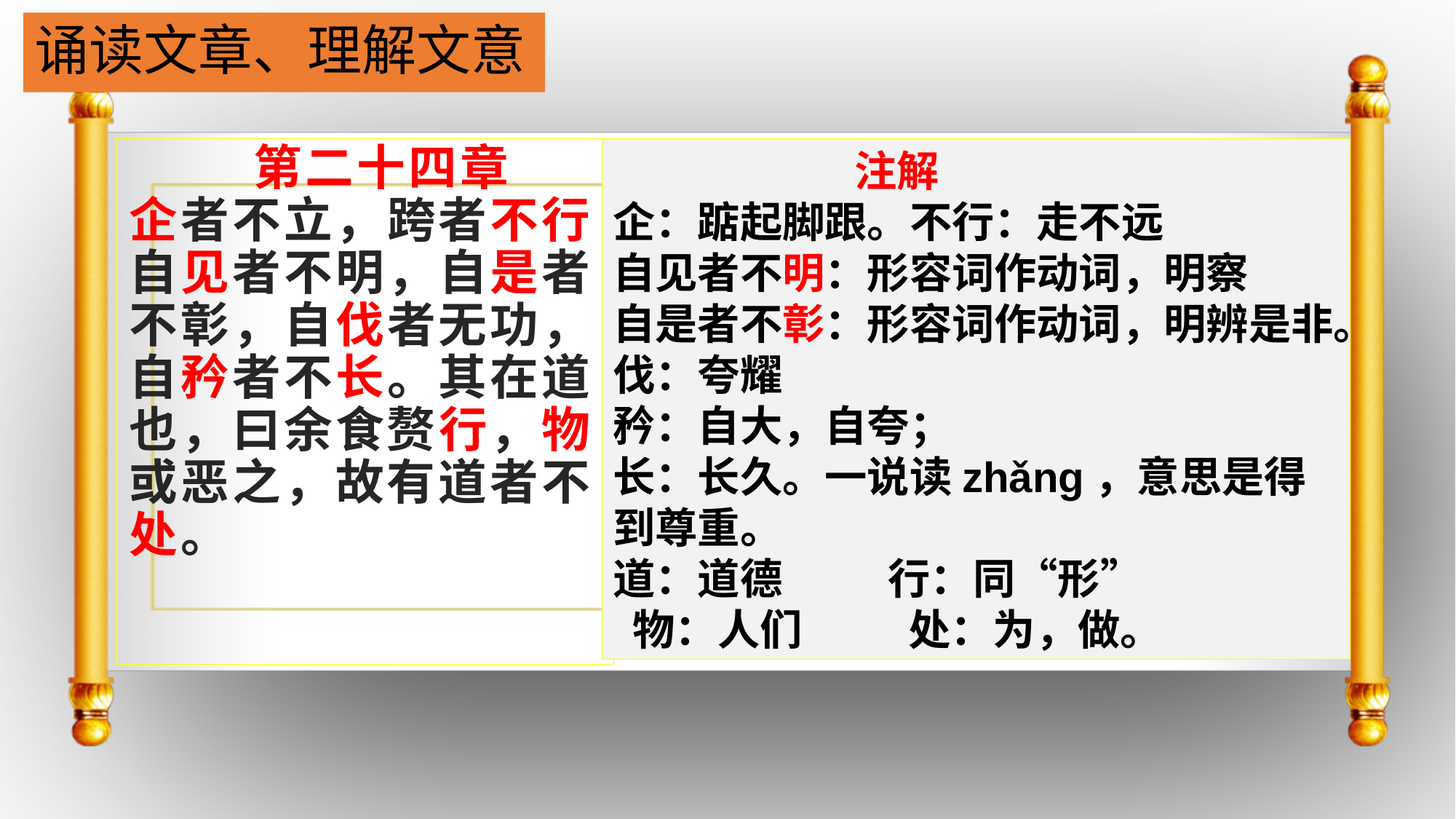

# 诵读文章、理解文意
        第二十四章
企者不立，跨者不行，自见者不明，自是者不彰，自伐者无功，自矜者不长。其在道也，曰余食赘行，物或恶之，故有道者不处。
                        注解
企：踮起脚跟。不行：走不远
自见者不明：形容词作动词，明察
自是者不彰：形容词作动词，明辨是非。
伐：夸耀
矜：自大，自夸；
长：长久。一说读zhǎng，意思是得到尊重。
道：道德           行：同“形”
 物：人们           处：为，做。